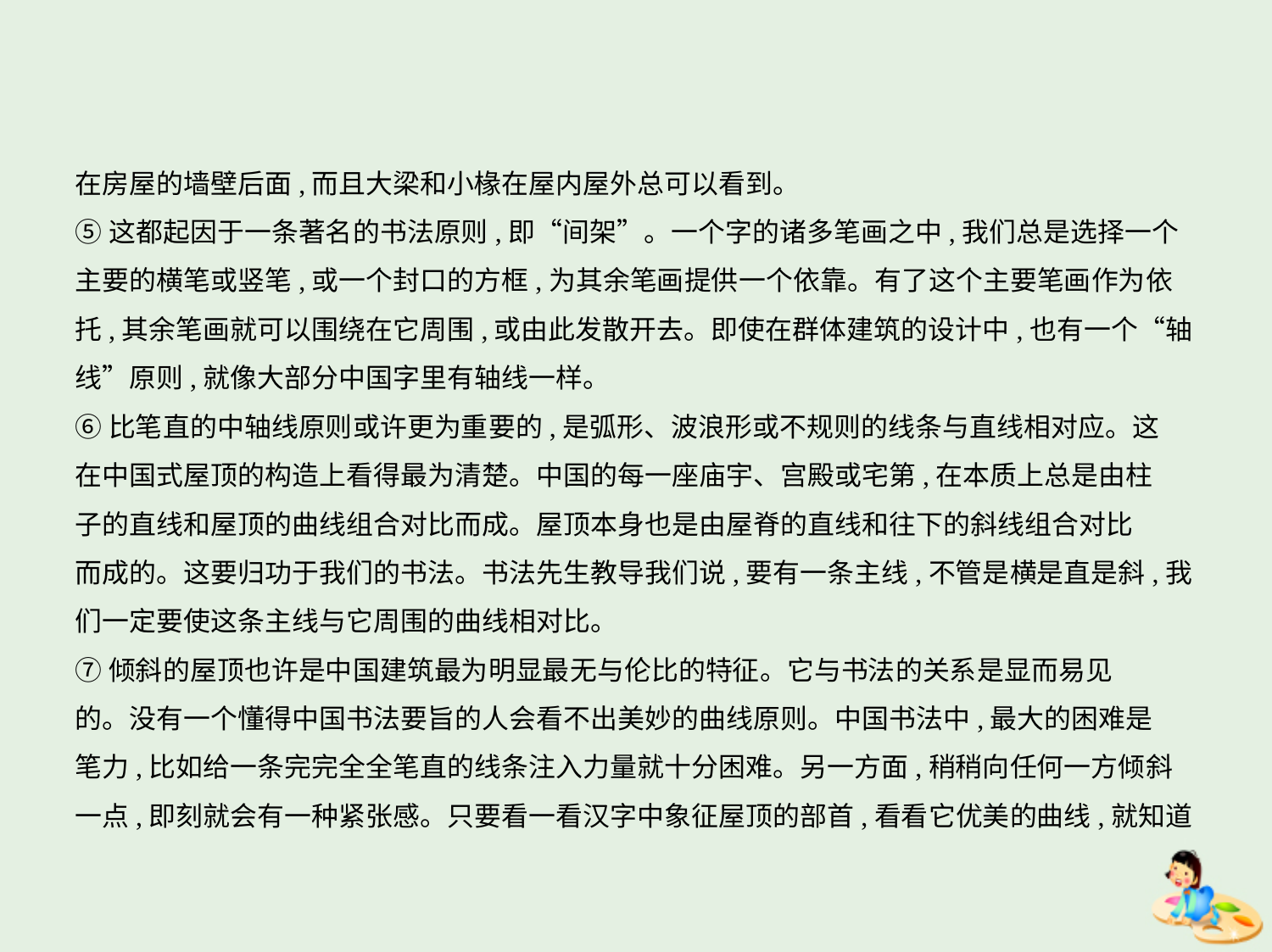

在房屋的墙壁后面,而且大梁和小椽在屋内屋外总可以看到。
⑤这都起因于一条著名的书法原则,即“间架”。一个字的诸多笔画之中,我们总是选择一个
主要的横笔或竖笔,或一个封口的方框,为其余笔画提供一个依靠。有了这个主要笔画作为依
托,其余笔画就可以围绕在它周围,或由此发散开去。即使在群体建筑的设计中,也有一个“轴
线”原则,就像大部分中国字里有轴线一样。
⑥比笔直的中轴线原则或许更为重要的,是弧形、波浪形或不规则的线条与直线相对应。这
在中国式屋顶的构造上看得最为清楚。中国的每一座庙宇、宫殿或宅第,在本质上总是由柱
子的直线和屋顶的曲线组合对比而成。屋顶本身也是由屋脊的直线和往下的斜线组合对比
而成的。这要归功于我们的书法。书法先生教导我们说,要有一条主线,不管是横是直是斜,我
们一定要使这条主线与它周围的曲线相对比。
⑦倾斜的屋顶也许是中国建筑最为明显最无与伦比的特征。它与书法的关系是显而易见
的。没有一个懂得中国书法要旨的人会看不出美妙的曲线原则。中国书法中,最大的困难是
笔力,比如给一条完完全全笔直的线条注入力量就十分困难。另一方面,稍稍向任何一方倾斜
一点,即刻就会有一种紧张感。只要看一看汉字中象征屋顶的部首,看看它优美的曲线,就知道